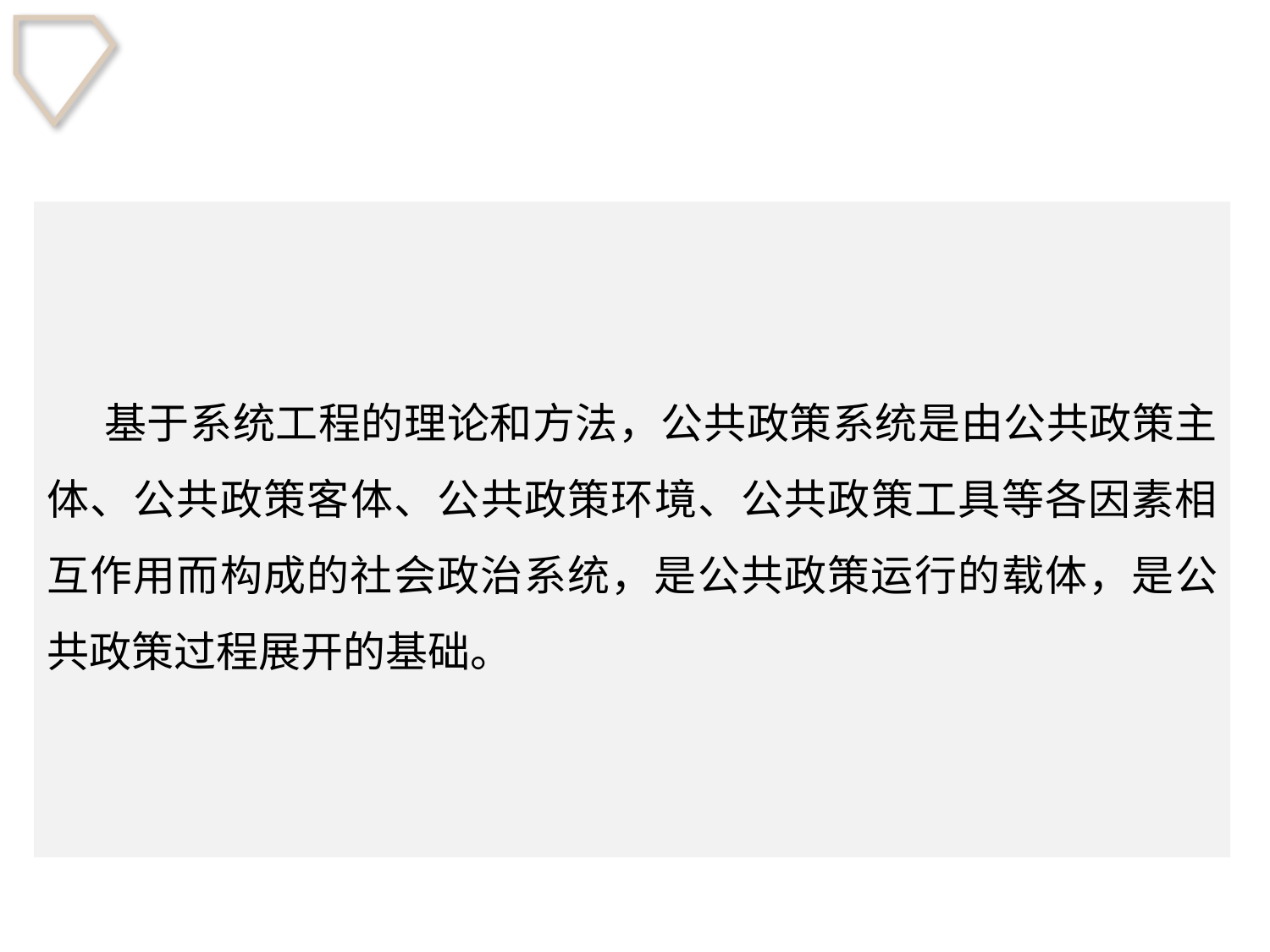

#

     基于系统工程的理论和方法，公共政策系统是由公共政策主体、公共政策客体、公共政策环境、公共政策工具等各因素相互作用而构成的社会政治系统，是公共政策运行的载体，是公共政策过程展开的基础。